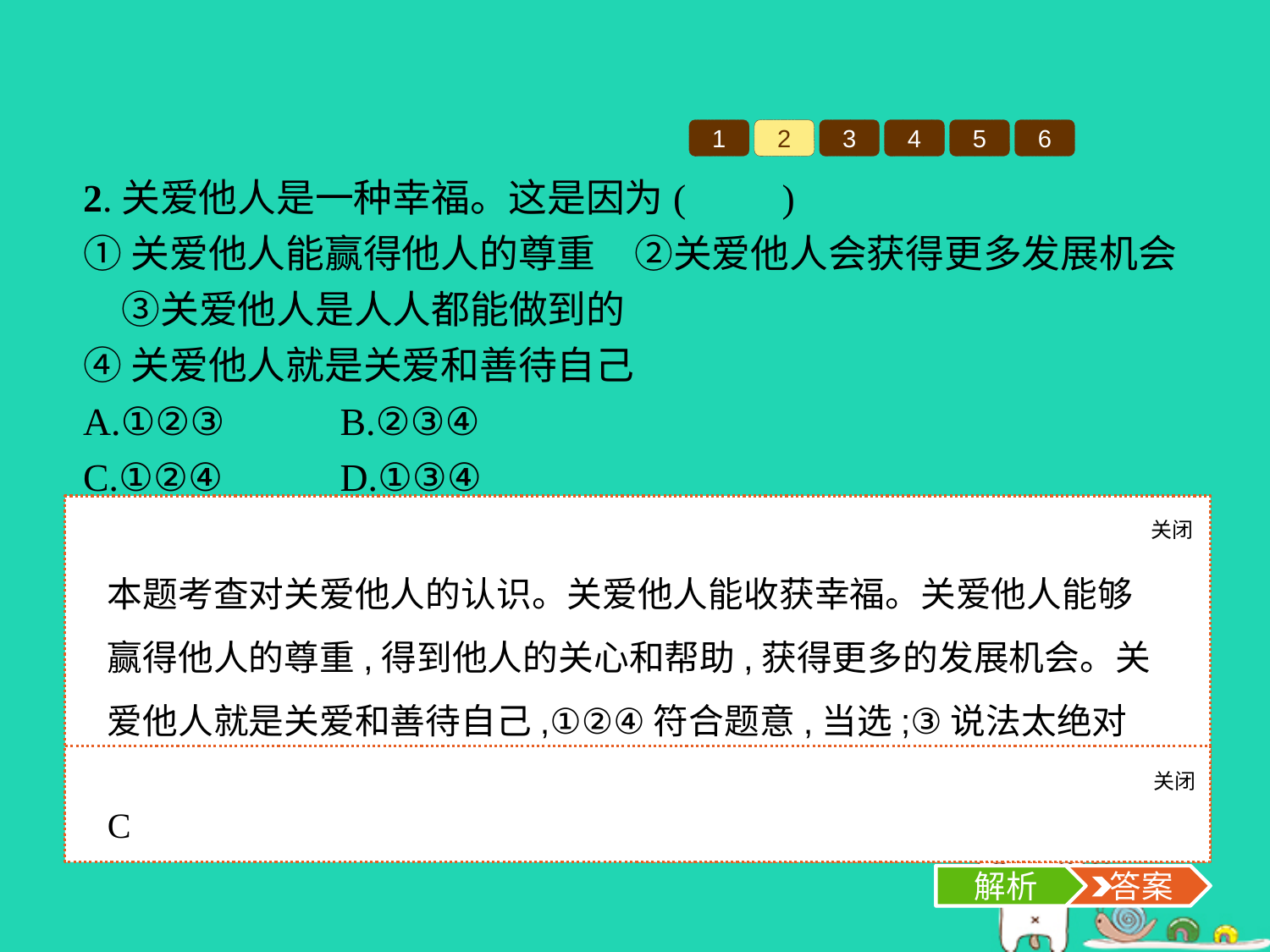

1
2
3
4
5
6
2.关爱他人是一种幸福。这是因为(　　)
①关爱他人能赢得他人的尊重　②关爱他人会获得更多发展机会　③关爱他人是人人都能做到的
④关爱他人就是关爱和善待自己
A.①②③　	B.②③④
C.①②④　	D.①③④

关闭
解析

本题考查对关爱他人的认识。关爱他人能收获幸福。关爱他人能够赢得他人的尊重,得到他人的关心和帮助,获得更多的发展机会。关爱他人就是关爱和善待自己,①②④符合题意,当选;③说法太绝对且与题意不符,应排除。故选C项。

关闭
解析
  答案

C
解析
  答案